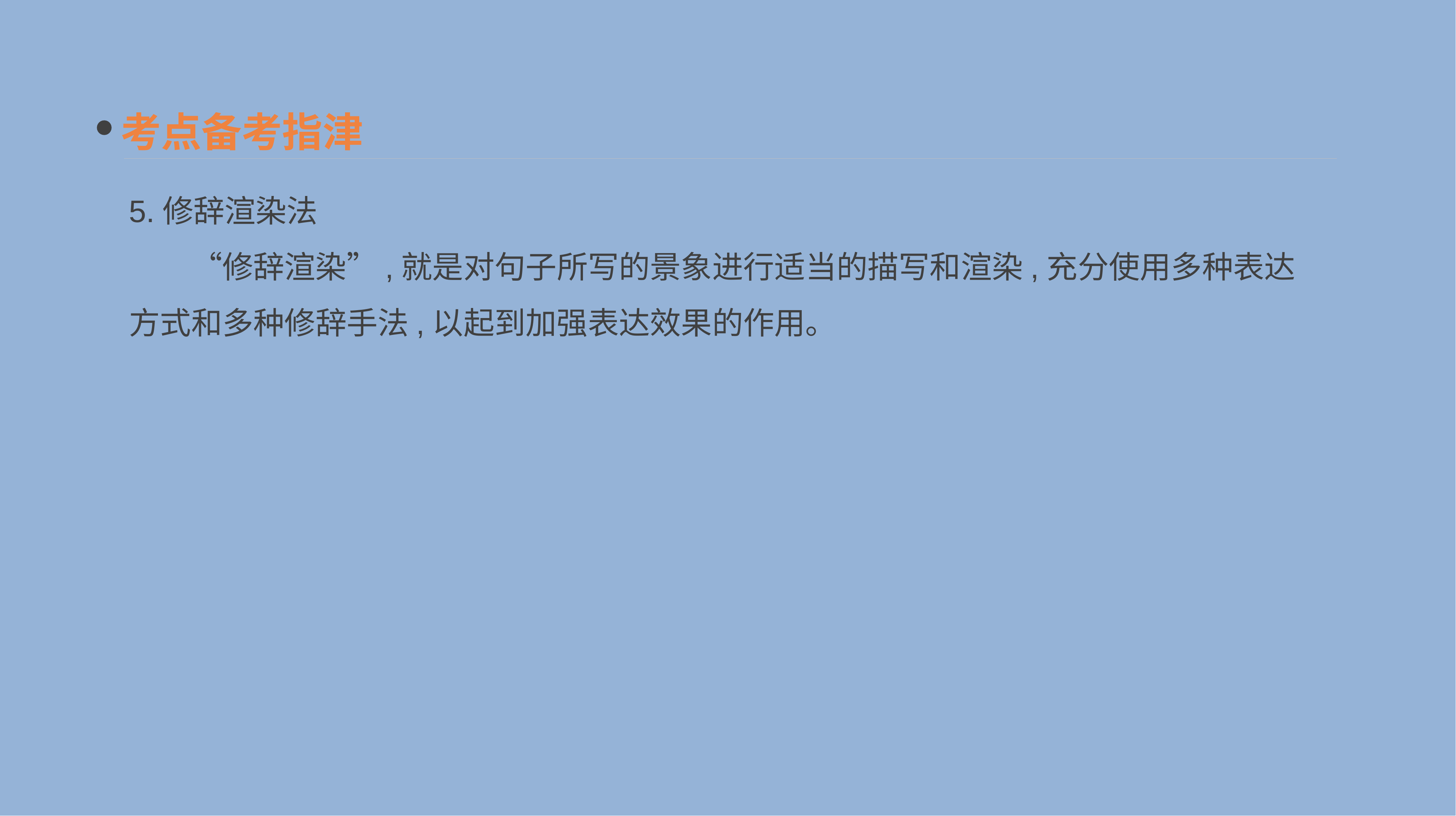

考点备考指津

5.修辞渲染法
　　“修辞渲染”,就是对句子所写的景象进行适当的描写和渲染,充分使用多种表达方式和多种修辞手法,以起到加强表达效果的作用。